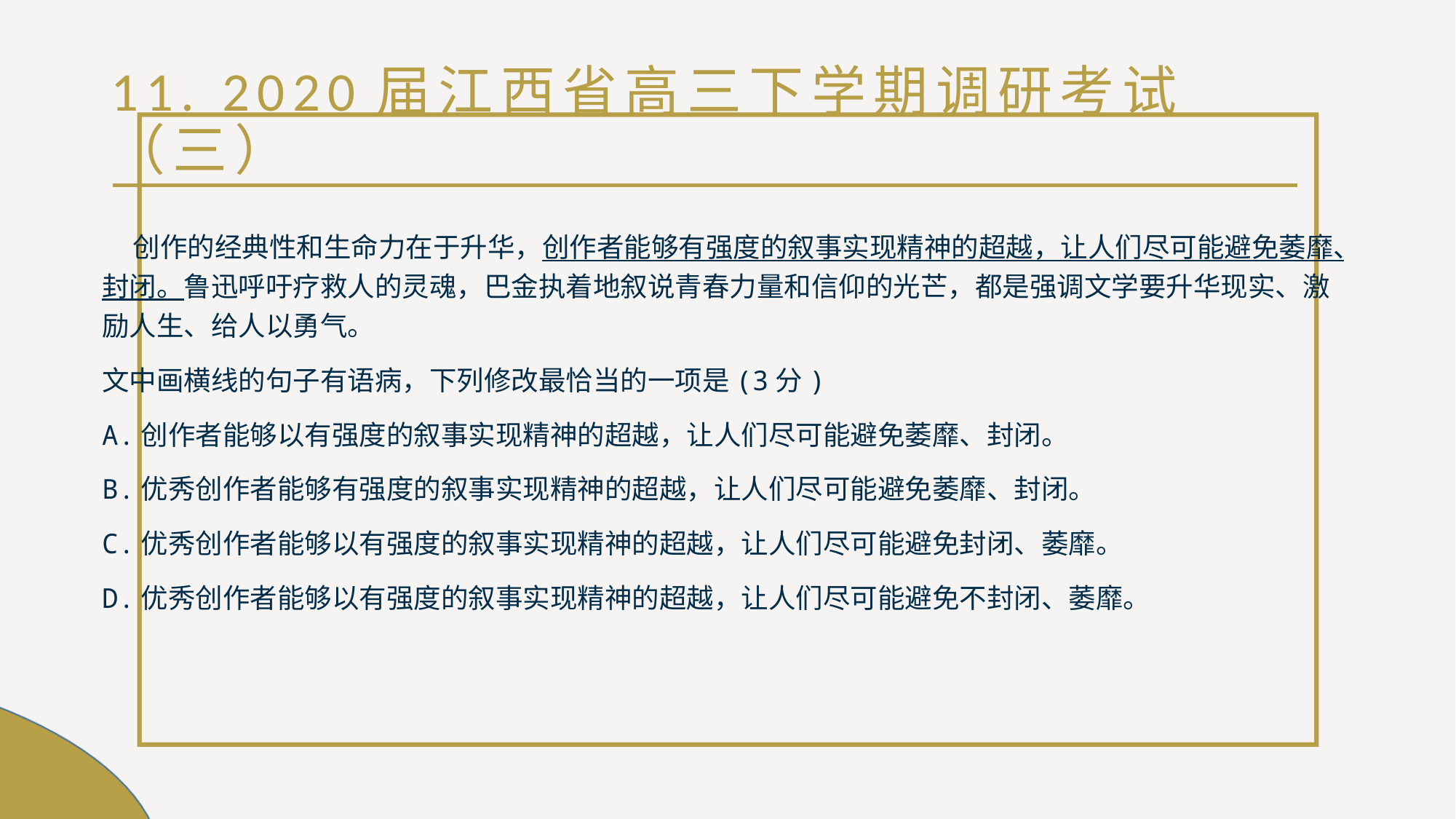

# 11. 2020届江西省高三下学期调研考试（三）
    创作的经典性和生命力在于升华，创作者能够有强度的叙事实现精神的超越，让人们尽可能避免萎靡、封闭。鲁迅呼吁疗救人的灵魂，巴金执着地叙说青春力量和信仰的光芒，都是强调文学要升华现实、激励人生、给人以勇气。
文中画横线的句子有语病，下列修改最恰当的一项是(3分)
A.创作者能够以有强度的叙事实现精神的超越，让人们尽可能避免萎靡、封闭。
B.优秀创作者能够有强度的叙事实现精神的超越，让人们尽可能避免萎靡、封闭。
C.优秀创作者能够以有强度的叙事实现精神的超越，让人们尽可能避免封闭、萎靡。
D.优秀创作者能够以有强度的叙事实现精神的超越，让人们尽可能避免不封闭、萎靡。